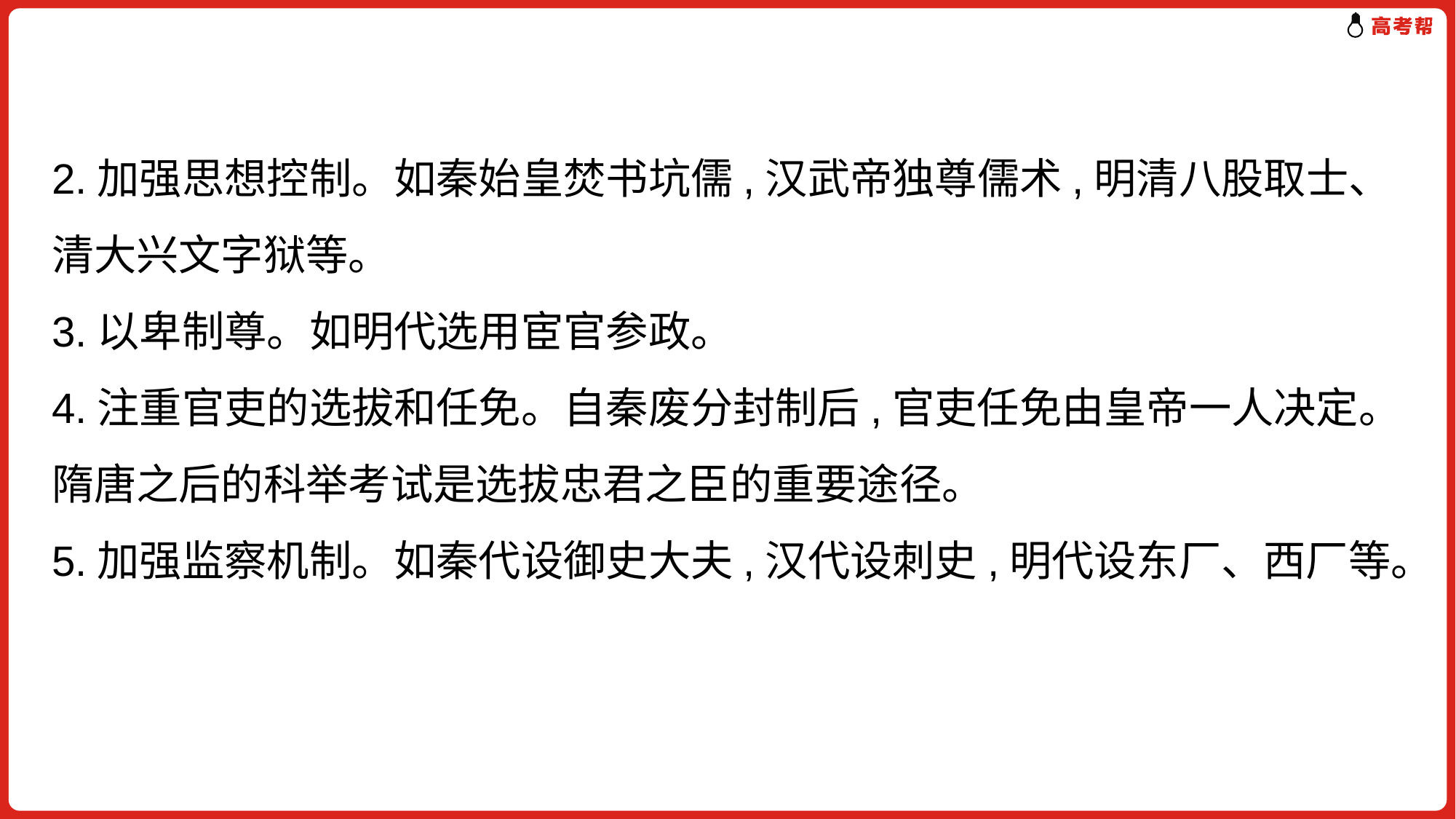

2.加强思想控制。如秦始皇焚书坑儒,汉武帝独尊儒术,明清八股取士、
清大兴文字狱等。
3.以卑制尊。如明代选用宦官参政。
4.注重官吏的选拔和任免。自秦废分封制后,官吏任免由皇帝一人决定。
隋唐之后的科举考试是选拔忠君之臣的重要途径。
5.加强监察机制。如秦代设御史大夫,汉代设刺史,明代设东厂、西厂等。